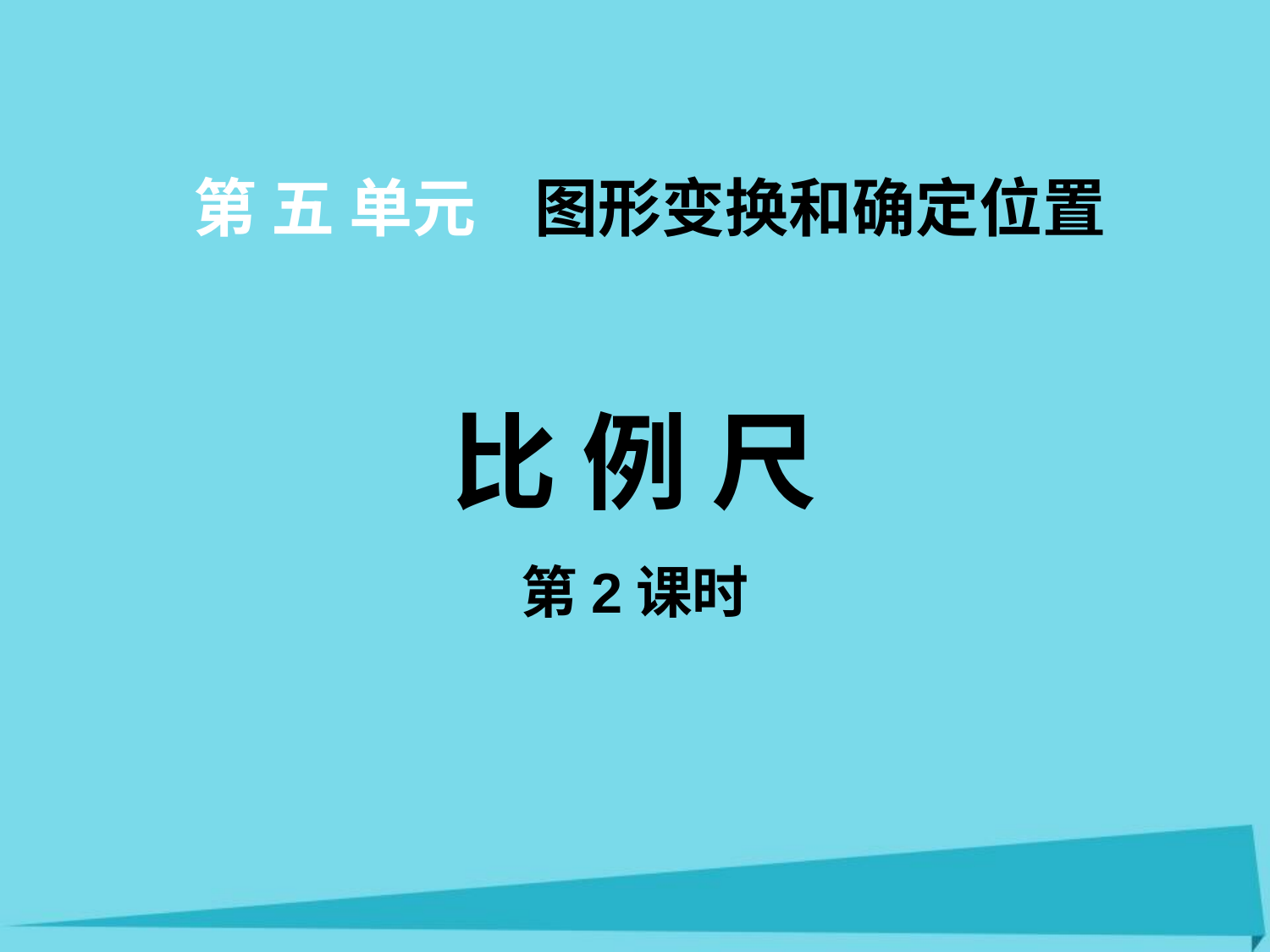

第 五 单元    图形变换和确定位置
比 例 尺
第2课时